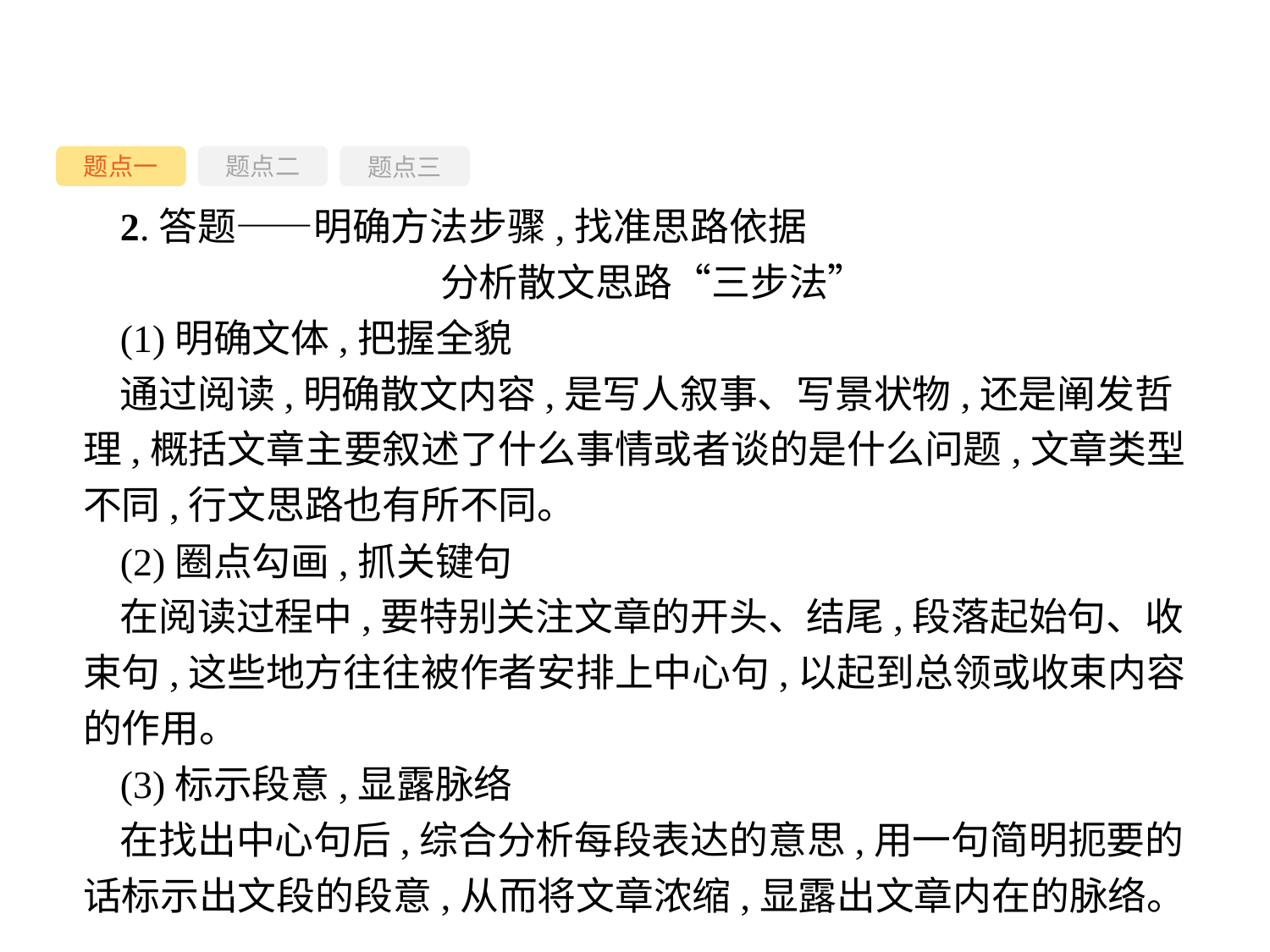

题点一
题点三
题点二
2.答题——明确方法步骤,找准思路依据
分析散文思路“三步法”
(1)明确文体,把握全貌
通过阅读,明确散文内容,是写人叙事、写景状物,还是阐发哲理,概括文章主要叙述了什么事情或者谈的是什么问题,文章类型不同,行文思路也有所不同。
(2)圈点勾画,抓关键句
在阅读过程中,要特别关注文章的开头、结尾,段落起始句、收束句,这些地方往往被作者安排上中心句,以起到总领或收束内容的作用。
(3)标示段意,显露脉络
在找出中心句后,综合分析每段表达的意思,用一句简明扼要的话标示出文段的段意,从而将文章浓缩,显露出文章内在的脉络。
-28-